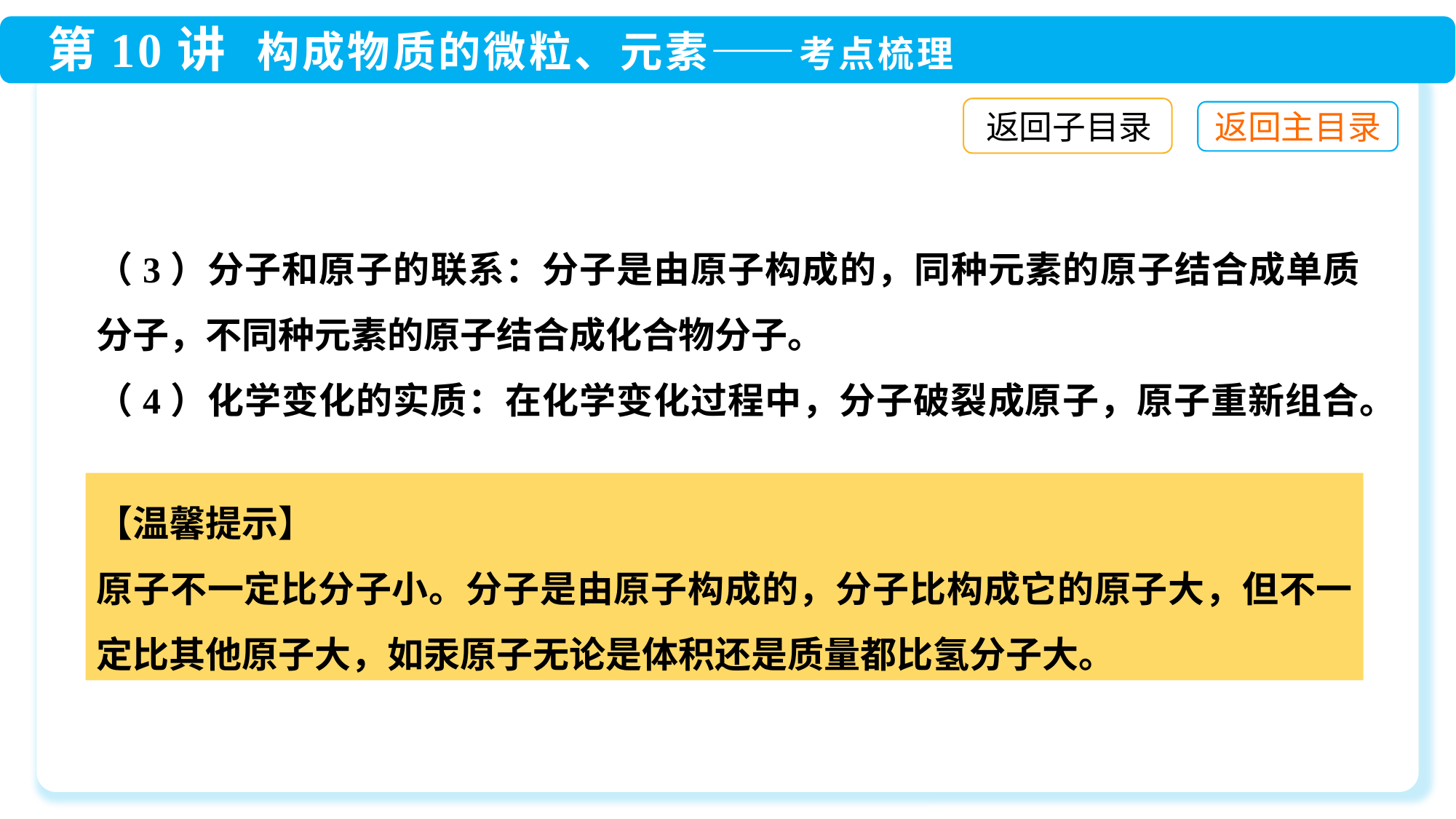

返回子目录
（3）分子和原子的联系：分子是由原子构成的，同种元素的原子结合成单质分子，不同种元素的原子结合成化合物分子。
（4）化学变化的实质：在化学变化过程中，分子破裂成原子，原子重新组合。
【温馨提示】
原子不一定比分子小。分子是由原子构成的，分子比构成它的原子大，但不一定比其他原子大，如汞原子无论是体积还是质量都比氢分子大。